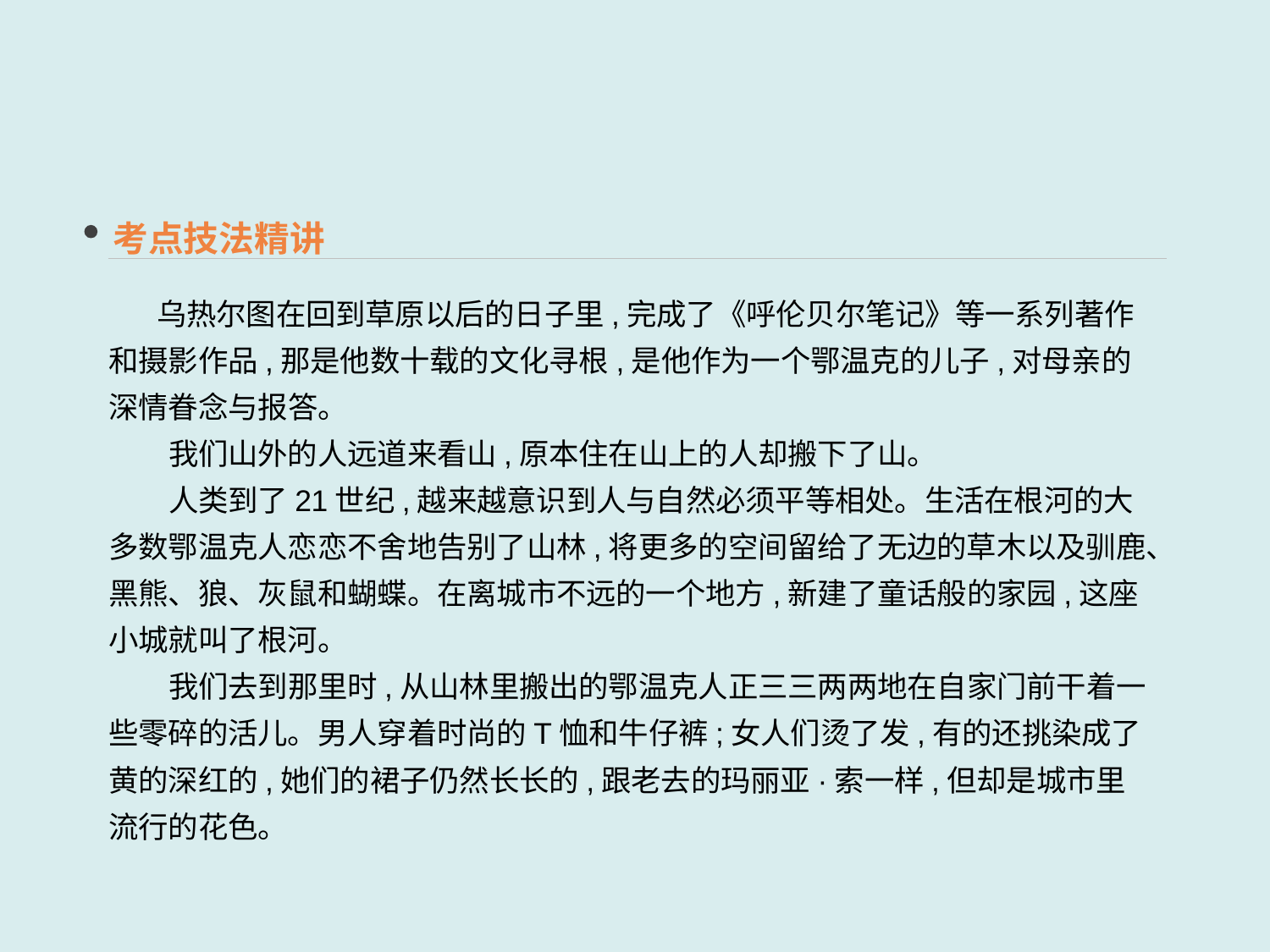

考点技法精讲

      乌热尔图在回到草原以后的日子里,完成了《呼伦贝尔笔记》等一系列著作和摄影作品,那是他数十载的文化寻根,是他作为一个鄂温克的儿子,对母亲的深情眷念与报答。
　　我们山外的人远道来看山,原本住在山上的人却搬下了山。
　　人类到了21世纪,越来越意识到人与自然必须平等相处。生活在根河的大多数鄂温克人恋恋不舍地告别了山林,将更多的空间留给了无边的草木以及驯鹿、黑熊、狼、灰鼠和蝴蝶。在离城市不远的一个地方,新建了童话般的家园,这座小城就叫了根河。
　　我们去到那里时,从山林里搬出的鄂温克人正三三两两地在自家门前干着一些零碎的活儿。男人穿着时尚的T恤和牛仔裤;女人们烫了发,有的还挑染成了黄的深红的,她们的裙子仍然长长的,跟老去的玛丽亚·索一样,但却是城市里流行的花色。